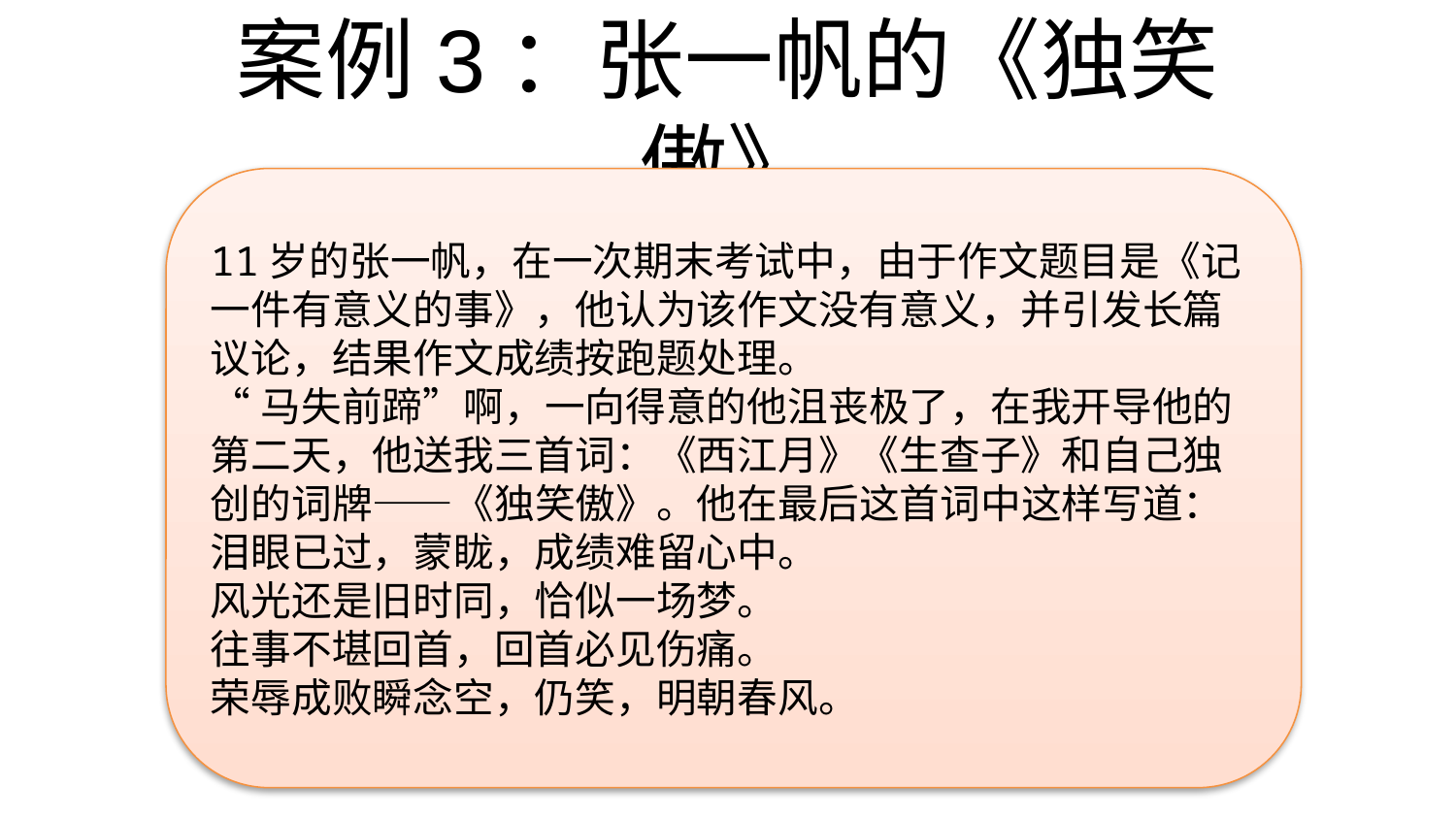

# 案例3：张一帆的《独笑傲》
11岁的张一帆，在一次期末考试中，由于作文题目是《记一件有意义的事》，他认为该作文没有意义，并引发长篇议论，结果作文成绩按跑题处理。
“马失前蹄”啊，一向得意的他沮丧极了，在我开导他的第二天，他送我三首词：《西江月》《生查子》和自己独创的词牌——《独笑傲》。他在最后这首词中这样写道：
泪眼已过，蒙眬，成绩难留心中。
风光还是旧时同，恰似一场梦。
往事不堪回首，回首必见伤痛。
荣辱成败瞬念空，仍笑，明朝春风。